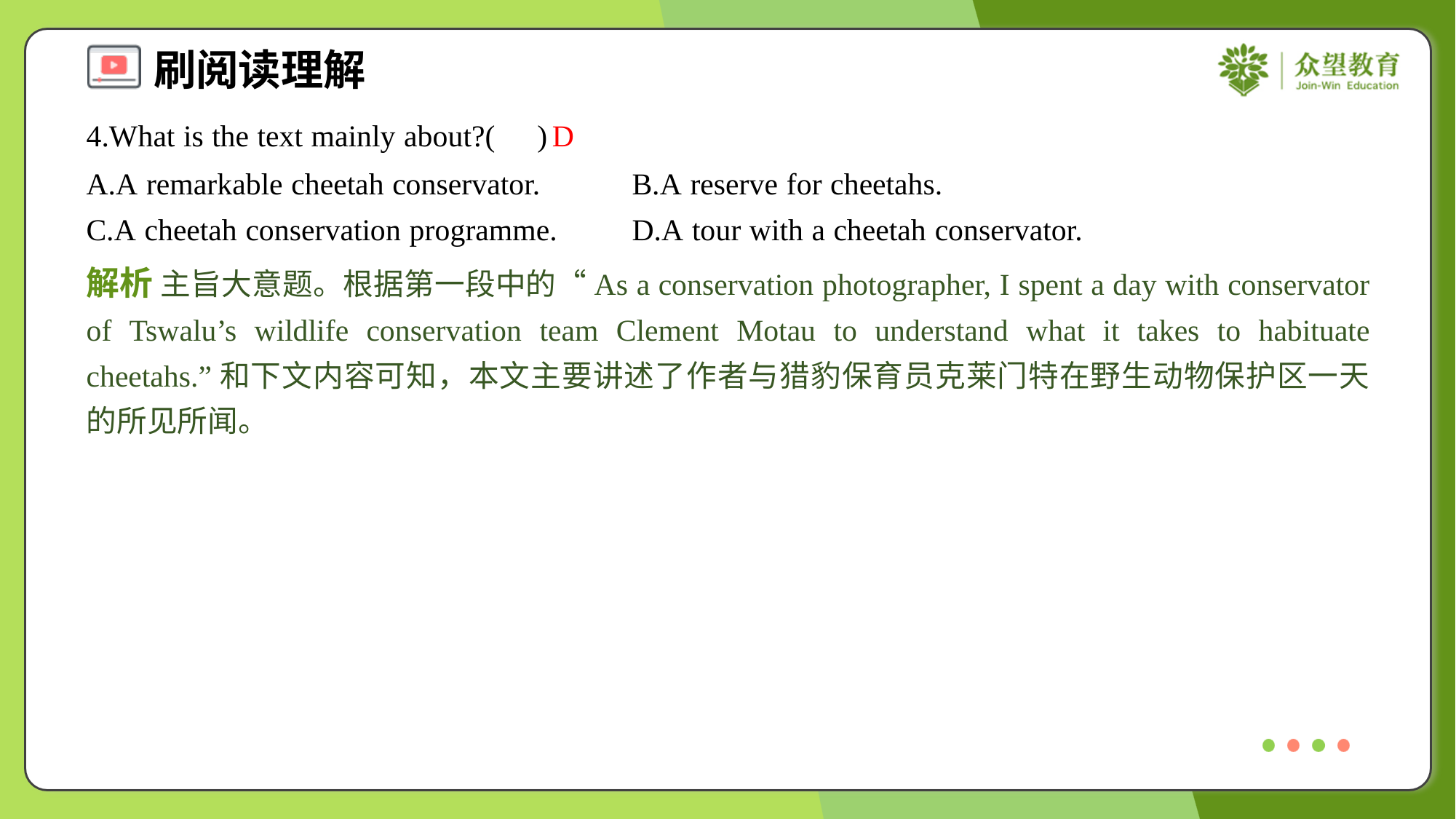

4.What is the text mainly about?(     )
D
A.A remarkable cheetah conservator.	B.A reserve for cheetahs.
C.A cheetah conservation programme.	D.A tour with a cheetah conservator.
解析 主旨大意题。根据第一段中的“As a conservation photographer, I spent a day with conservator of Tswalu’s wildlife conservation team Clement Motau to understand what it takes to habituate cheetahs.”和下文内容可知，本文主要讲述了作者与猎豹保育员克莱门特在野生动物保护区一天的所见所闻。